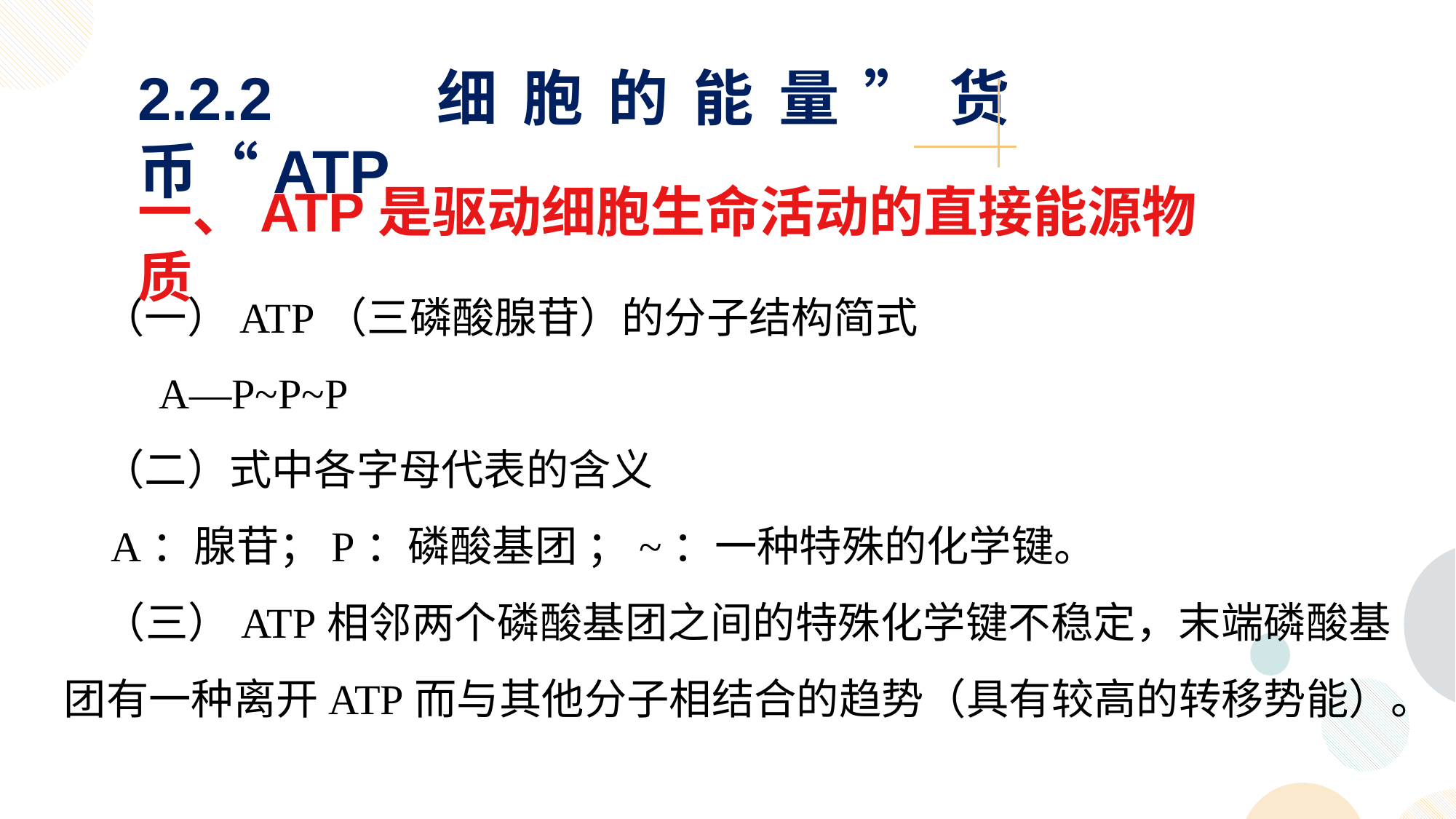

2.2.2   细胞的能量”货币“ATP
一、ATP是驱动细胞生命活动的直接能源物质
   （一）ATP（三磷酸腺苷）的分子结构简式
         A—P~P~P
   （二）式中各字母代表的含义
    A：腺苷；P：磷酸基团 ；~：一种特殊的化学键。
   （三）ATP相邻两个磷酸基团之间的特殊化学键不稳定，末端磷酸基团有一种离开ATP而与其他分子相结合的趋势（具有较高的转移势能）。